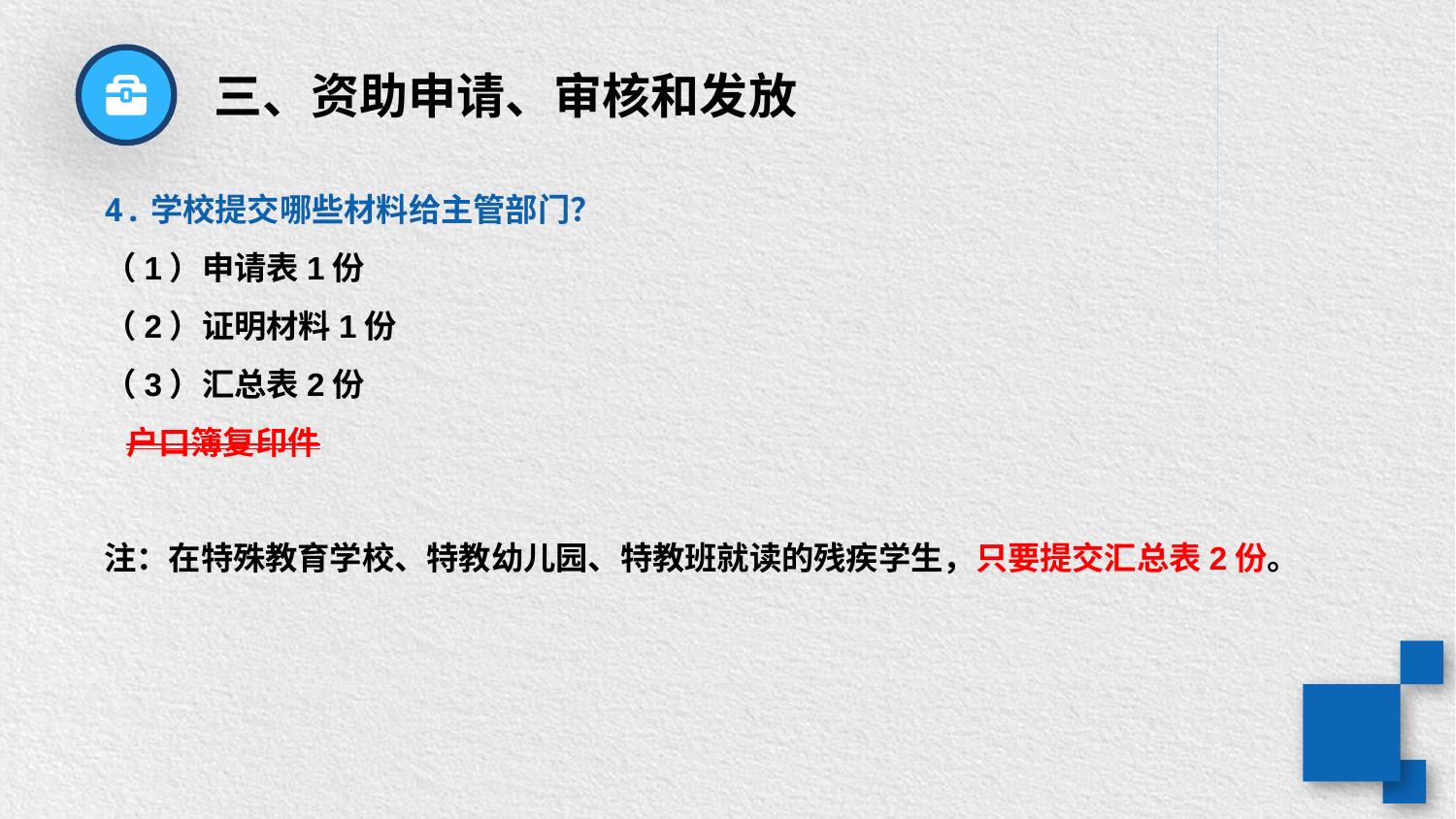

三、资助申请、审核和发放

4.学校提交哪些材料给主管部门？
（1）申请表1份
（2）证明材料1份
（3）汇总表2份
  户口簿复印件

注：在特殊教育学校、特教幼儿园、特教班就读的残疾学生，只要提交汇总表2份。